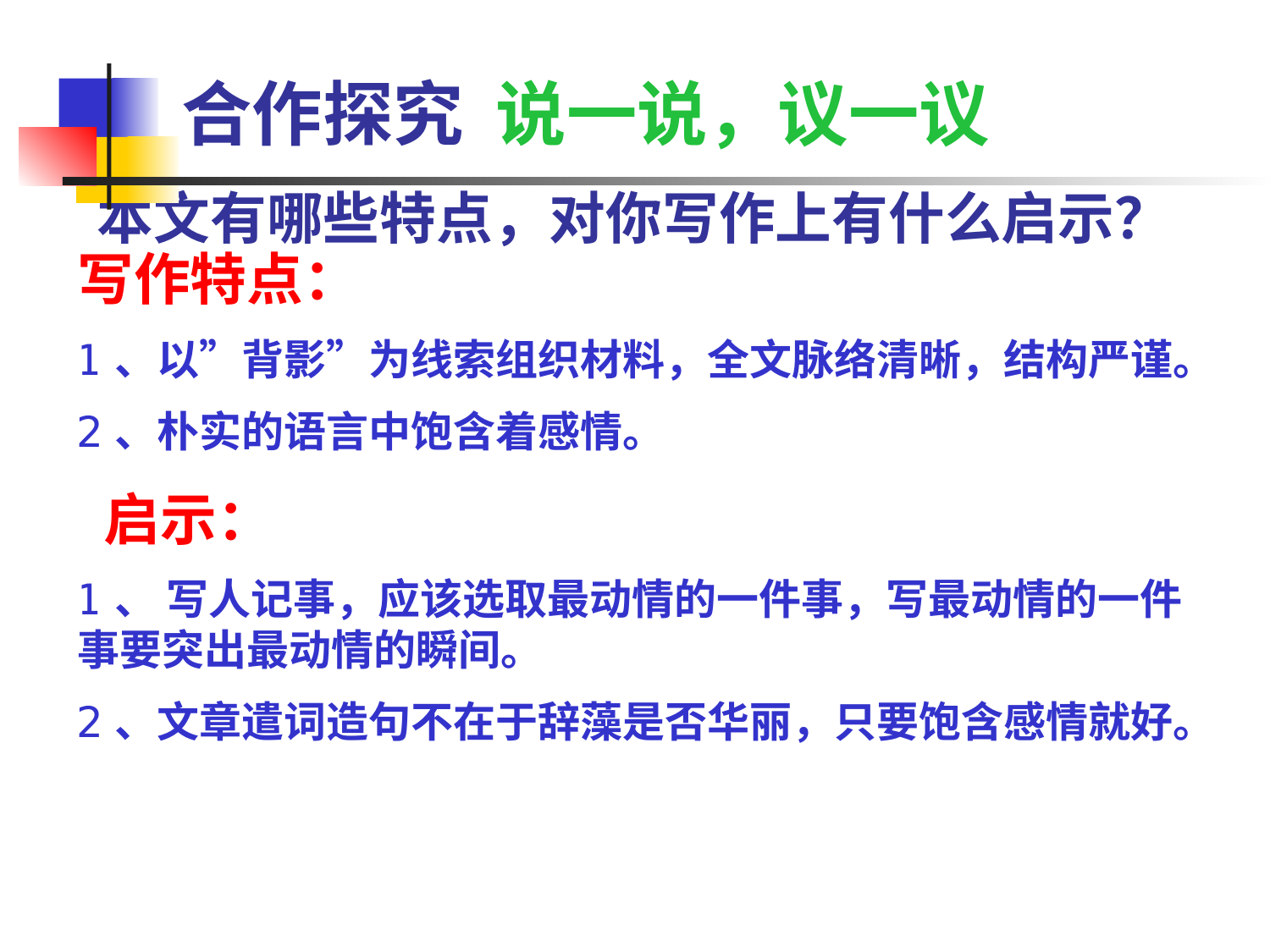

合作探究  说一说，议一议
本文有哪些特点，对你写作上有什么启示？
写作特点：
1、以”背影”为线索组织材料，全文脉络清晰，结构严谨。
2、朴实的语言中饱含着感情。
 启示：
1、 写人记事，应该选取最动情的一件事，写最动情的一件事要突出最动情的瞬间。
2、文章遣词造句不在于辞藻是否华丽，只要饱含感情就好。